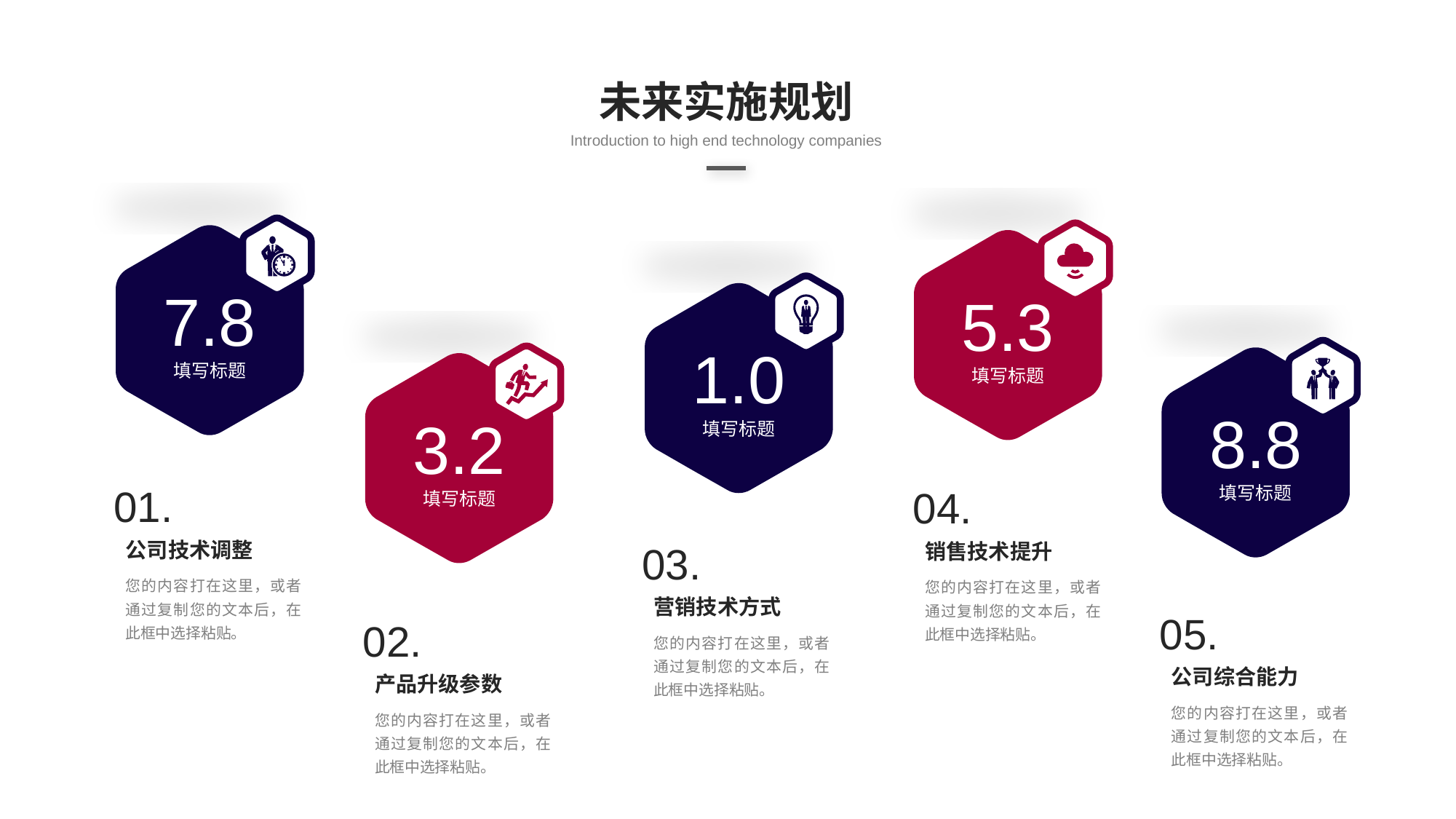

未来实施规划
Introduction to high end technology companies

7.8
填写标题
5.3
填写标题

1.0
填写标题

8.8
填写标题
3.2
填写标题

01.
04.
公司技术调整
销售技术提升
03.
您的内容打在这里，或者通过复制您的文本后，在此框中选择粘贴。
您的内容打在这里，或者通过复制您的文本后，在此框中选择粘贴。
营销技术方式
05.
02.
您的内容打在这里，或者通过复制您的文本后，在此框中选择粘贴。
公司综合能力
产品升级参数
您的内容打在这里，或者通过复制您的文本后，在此框中选择粘贴。
您的内容打在这里，或者通过复制您的文本后，在此框中选择粘贴。